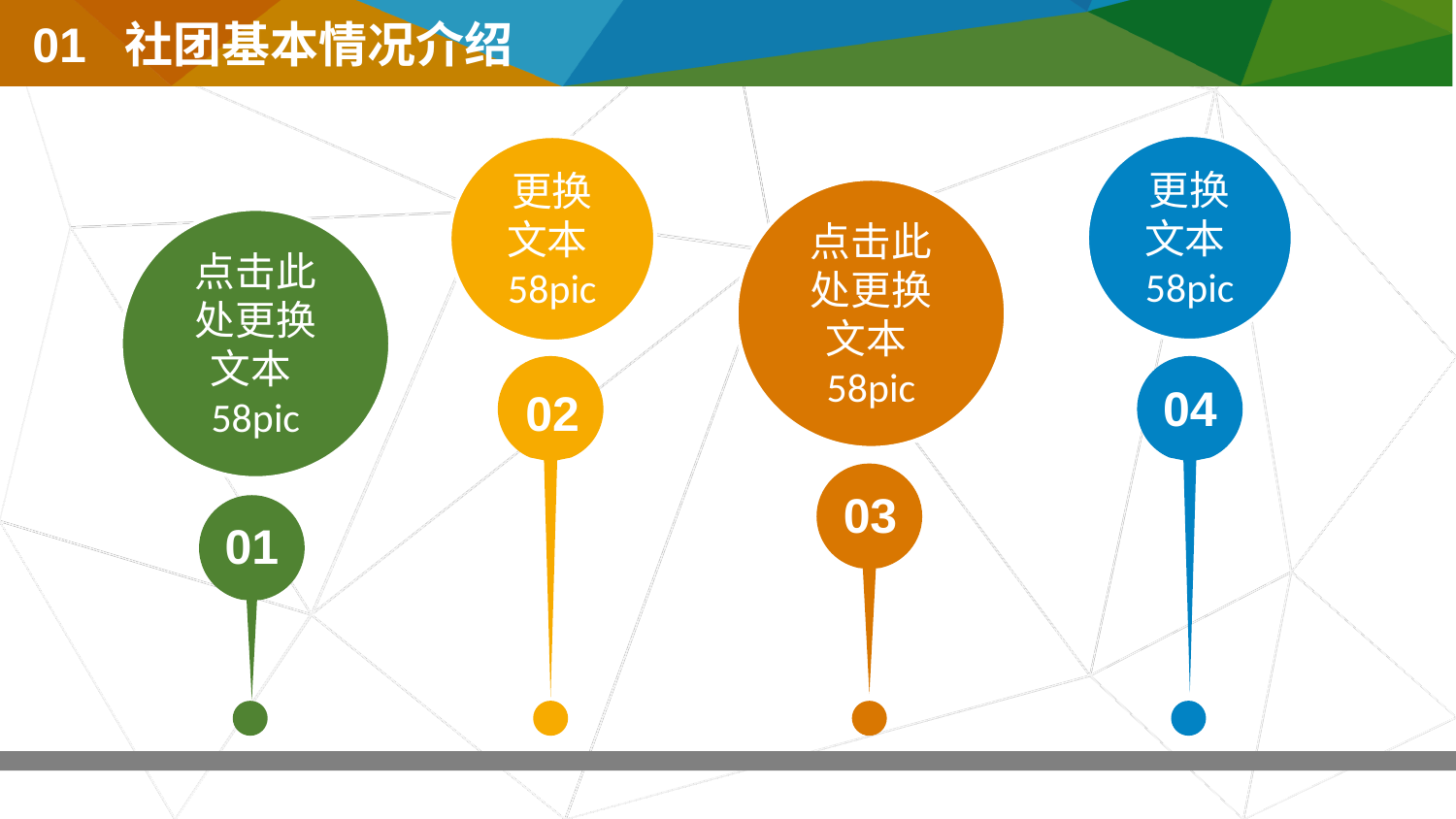

01  社团基本情况介绍
更换文本58pic
更换文本58pic
点击此处更换文本58pic
点击此处更换文本58pic

04
02

03

01